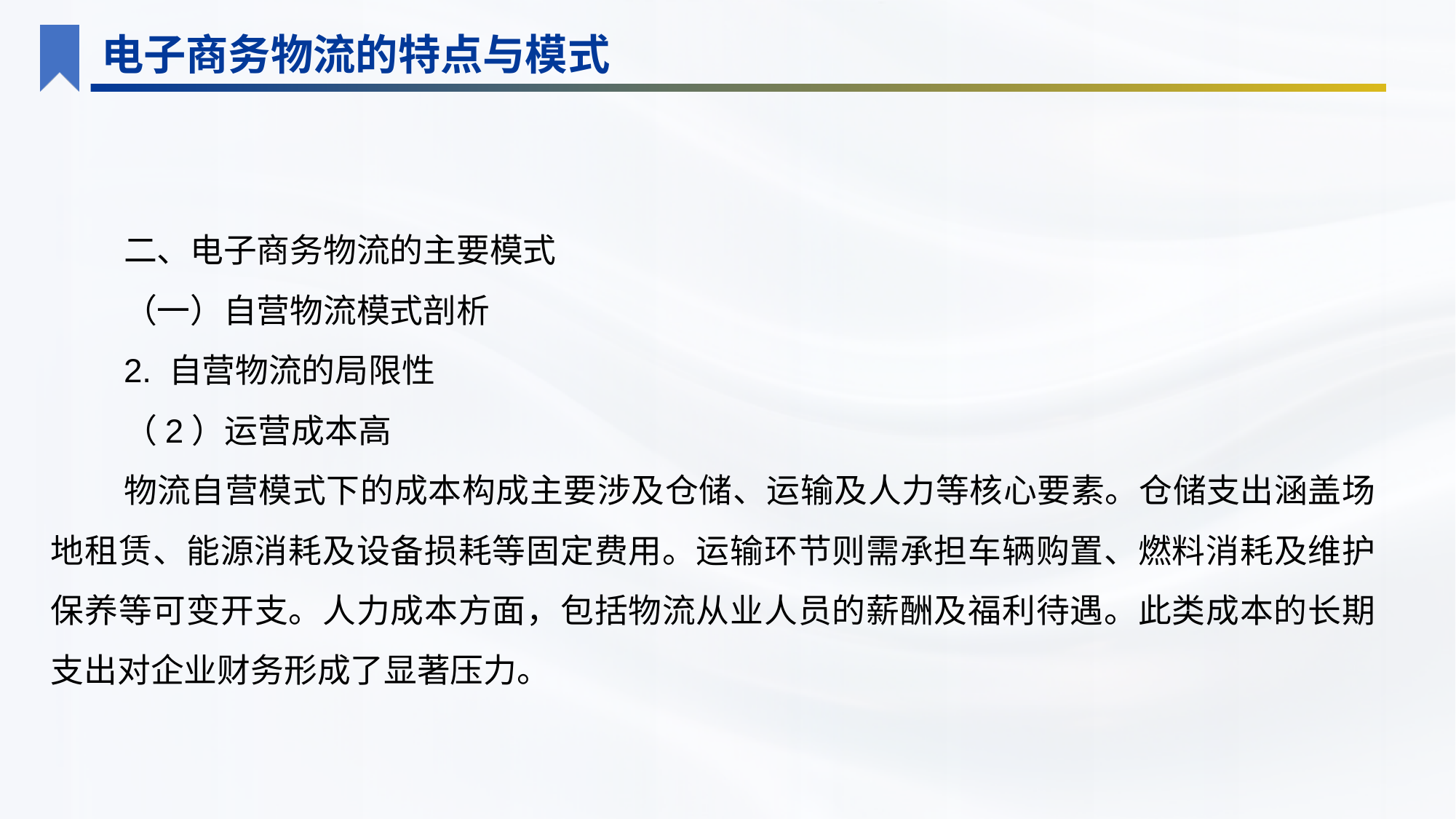

电子商务物流的特点与模式
二、电子商务物流的主要模式
（一）自营物流模式剖析
2. 自营物流的局限性
（2）运营成本高
物流自营模式下的成本构成主要涉及仓储、运输及人力等核心要素。仓储支出涵盖场地租赁、能源消耗及设备损耗等固定费用。运输环节则需承担车辆购置、燃料消耗及维护保养等可变开支。人力成本方面，包括物流从业人员的薪酬及福利待遇。此类成本的长期支出对企业财务形成了显著压力。